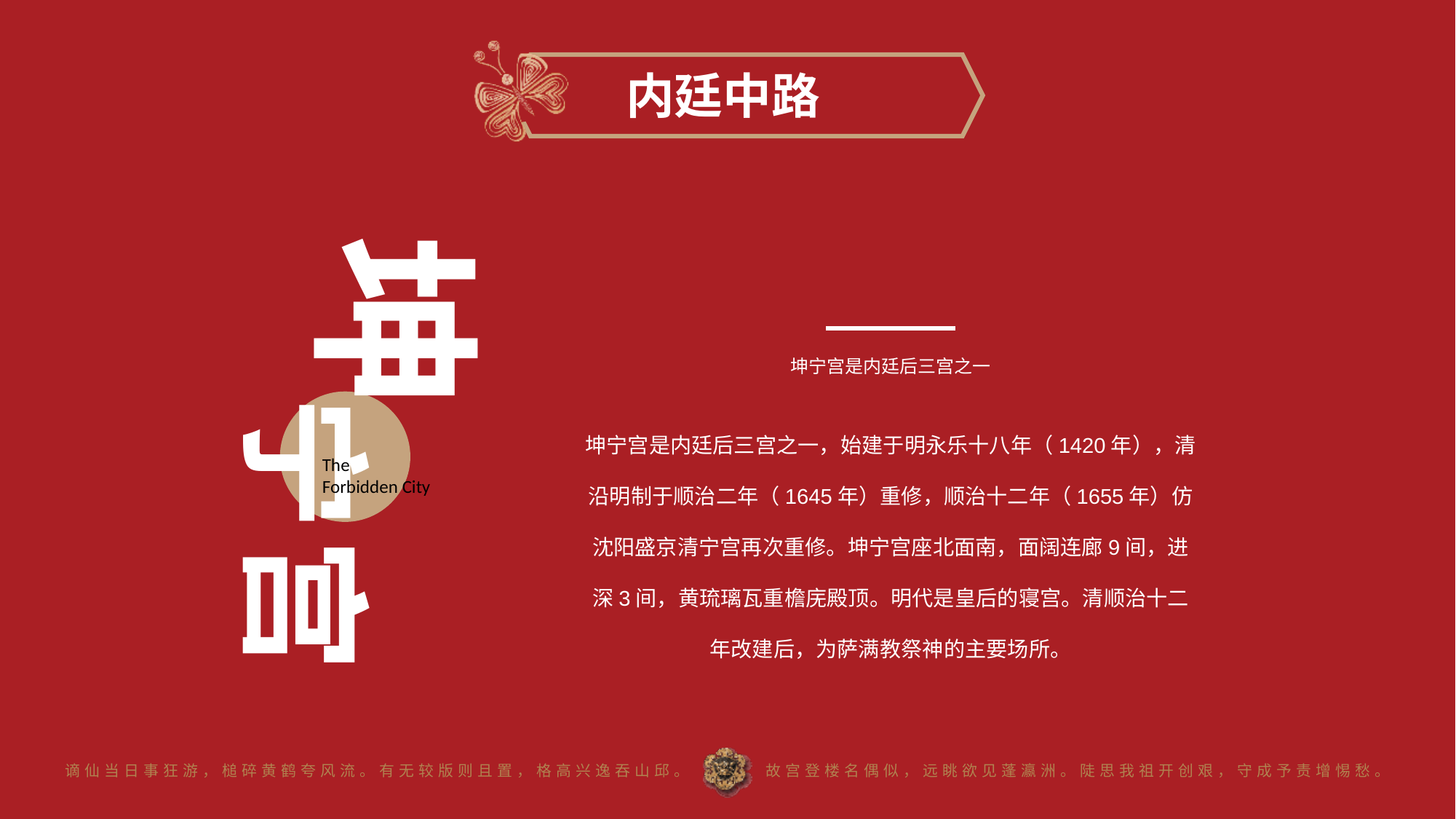

内廷中路
坤
宁宫

The
Forbidden City
坤宁宫是内廷后三宫之一
坤宁宫是内廷后三宫之一，始建于明永乐十八年（1420年），清沿明制于顺治二年（1645年）重修，顺治十二年（1655年）仿沈阳盛京清宁宫再次重修。坤宁宫座北面南，面阔连廊9间，进深3间，黄琉璃瓦重檐庑殿顶。明代是皇后的寝宫。清顺治十二年改建后，为萨满教祭神的主要场所。